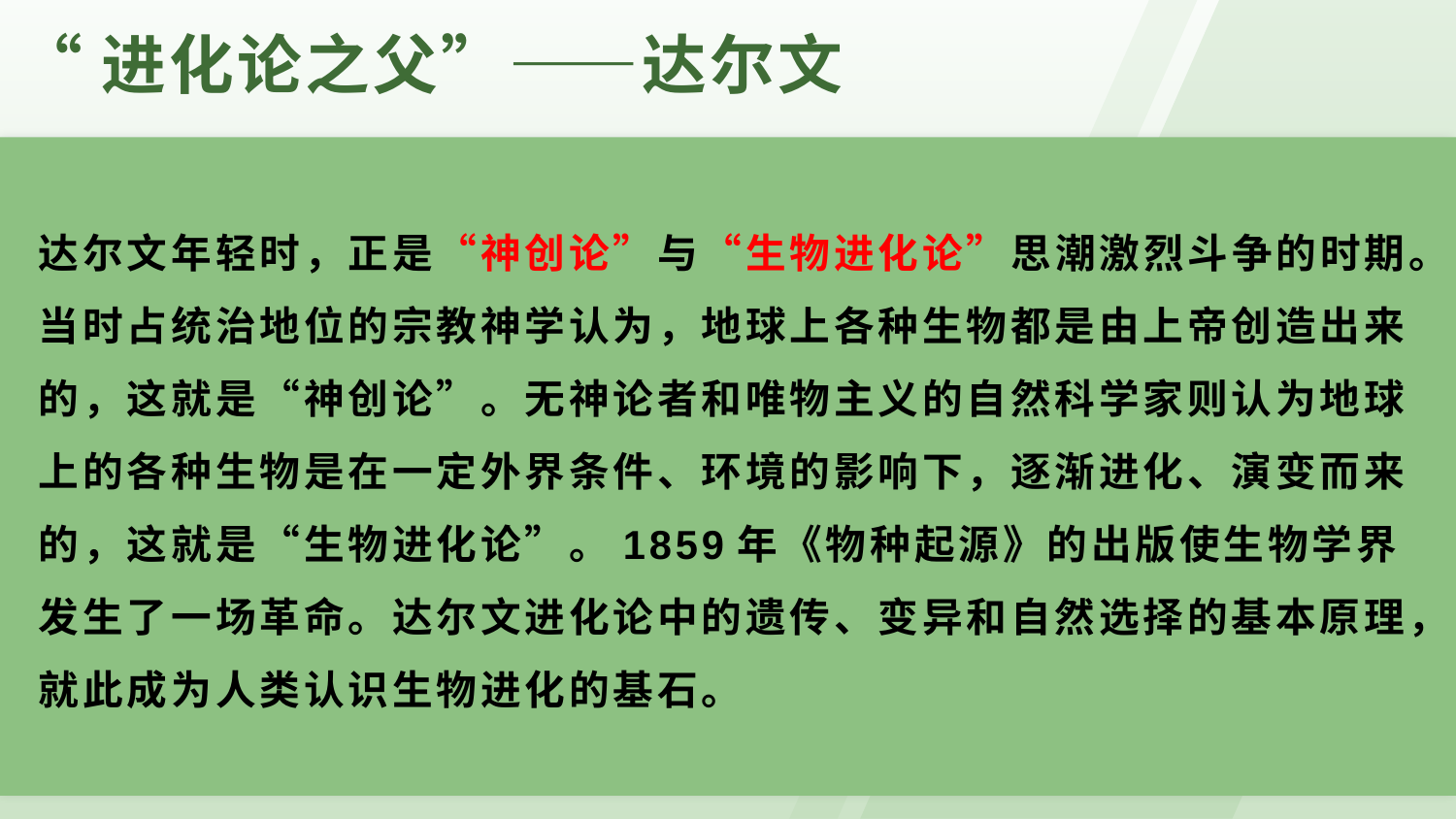

“进化论之父”——达尔文

达尔文年轻时，正是“神创论”与“生物进化论”思潮激烈斗争的时期。当时占统治地位的宗教神学认为，地球上各种生物都是由上帝创造出来的，这就是“神创论”。无神论者和唯物主义的自然科学家则认为地球上的各种生物是在一定外界条件、环境的影响下，逐渐进化、演变而来的，这就是“生物进化论”。1859年《物种起源》的出版使生物学界发生了一场革命。达尔文进化论中的遗传、变异和自然选择的基本原理，就此成为人类认识生物进化的基石。